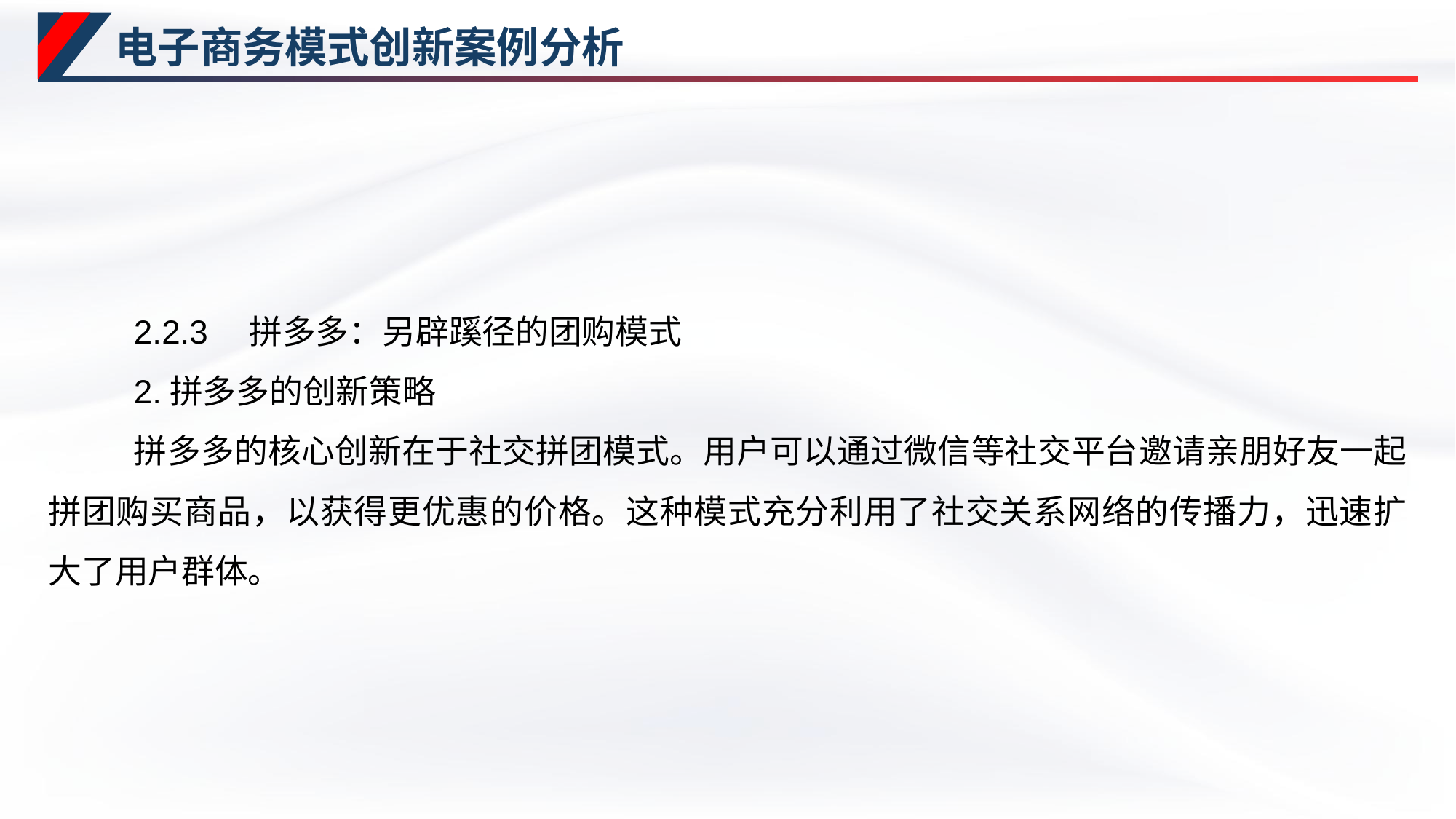

# 电子商务模式创新案例分析
2.2.3　拼多多：另辟蹊径的团购模式
2.拼多多的创新策略
拼多多的核心创新在于社交拼团模式。用户可以通过微信等社交平台邀请亲朋好友一起拼团购买商品，以获得更优惠的价格。这种模式充分利用了社交关系网络的传播力，迅速扩大了用户群体。